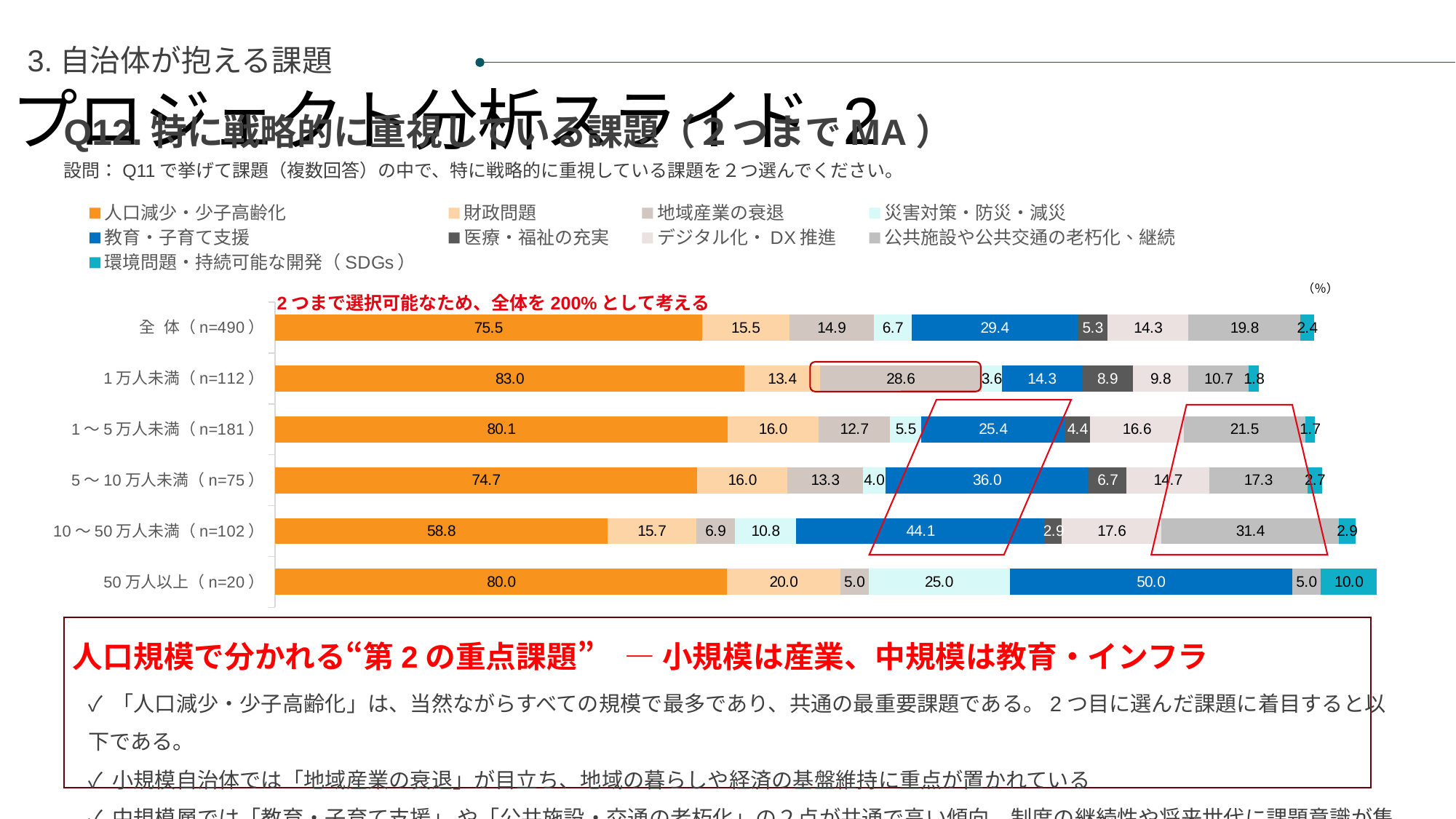

プロジェクト分析スライド 2
3.自治体が抱える課題
Q12.特に戦略的に重視している課題（２つまでMA）
設問：Q11で挙げて課題（複数回答）の中で、特に戦略的に重視している課題を２つ選んでください。

### Chart

| Category | 人口減少・少子高齢化 | 財政問題 | 地域産業の衰退 | 災害対策・防災・減災 | 教育・子育て支援 | 医療・福祉の充実 | デジタル化・DX推進 | 公共施設や公共交通の老朽化、継続 | 環境問題・持続可能な開発（SDGs） |
|---|---|---|---|---|---|---|---|---|---|
|   全  体（n=490） | 75.51020408163265 | 15.510204081632653 | 14.897959183673471 | 6.73469387755102 | 29.38775510204082 | 5.3061224489795915 | 14.285714285714285 | 19.79591836734694 | 2.4489795918367347 |
| 1万人未満（n=112） | 83.03571428571429 | 13.392857142857142 | 28.57142857142857 | 3.571428571428571 | 14.285714285714285 | 8.928571428571429 | 9.821428571428571 | 10.714285714285714 | 1.7857142857142856 |
| 1～5万人未満（n=181） | 80.11049723756905 | 16.022099447513813 | 12.70718232044199 | 5.524861878453039 | 25.41436464088398 | 4.41988950276243 | 16.574585635359114 | 21.54696132596685 | 1.6574585635359116 |
| 5～10万人未満（n=75） | 74.66666666666667 | 16.0 | 13.333333333333334 | 4.0 | 36.0 | 6.666666666666667 | 14.666666666666666 | 17.333333333333336 | 2.666666666666667 |
| 10～50万人未満（n=102） | 58.82352941176471 | 15.686274509803921 | 6.862745098039216 | 10.784313725490197 | 44.11764705882353 | 2.941176470588235 | 17.647058823529413 | 31.372549019607842 | 2.941176470588235 |
| 50万人以上（n=20） | 80.0 | 20.0 | 5.0 | 25.0 | 50.0 | 0.0 | 0.0 | 5.0 | 10.0 |
（％）
2つまで選択可能なため、全体を200%として考える

人口規模で分かれる“第2の重点課題”　― 小規模は産業、中規模は教育・インフラ
✓ 「人口減少・少子高齢化」は、当然ながらすべての規模で最多であり、共通の最重要課題である。2つ目に選んだ課題に着目すると以下である。
✓ 小規模自治体では「地域産業の衰退」が目立ち、地域の暮らしや経済の基盤維持に重点が置かれている
✓ 中規模層では「教育・子育て支援」 や「公共施設・交通の老朽化」の２点が共通で高い傾向。制度の継続性や将来世代に課題意識が集中。